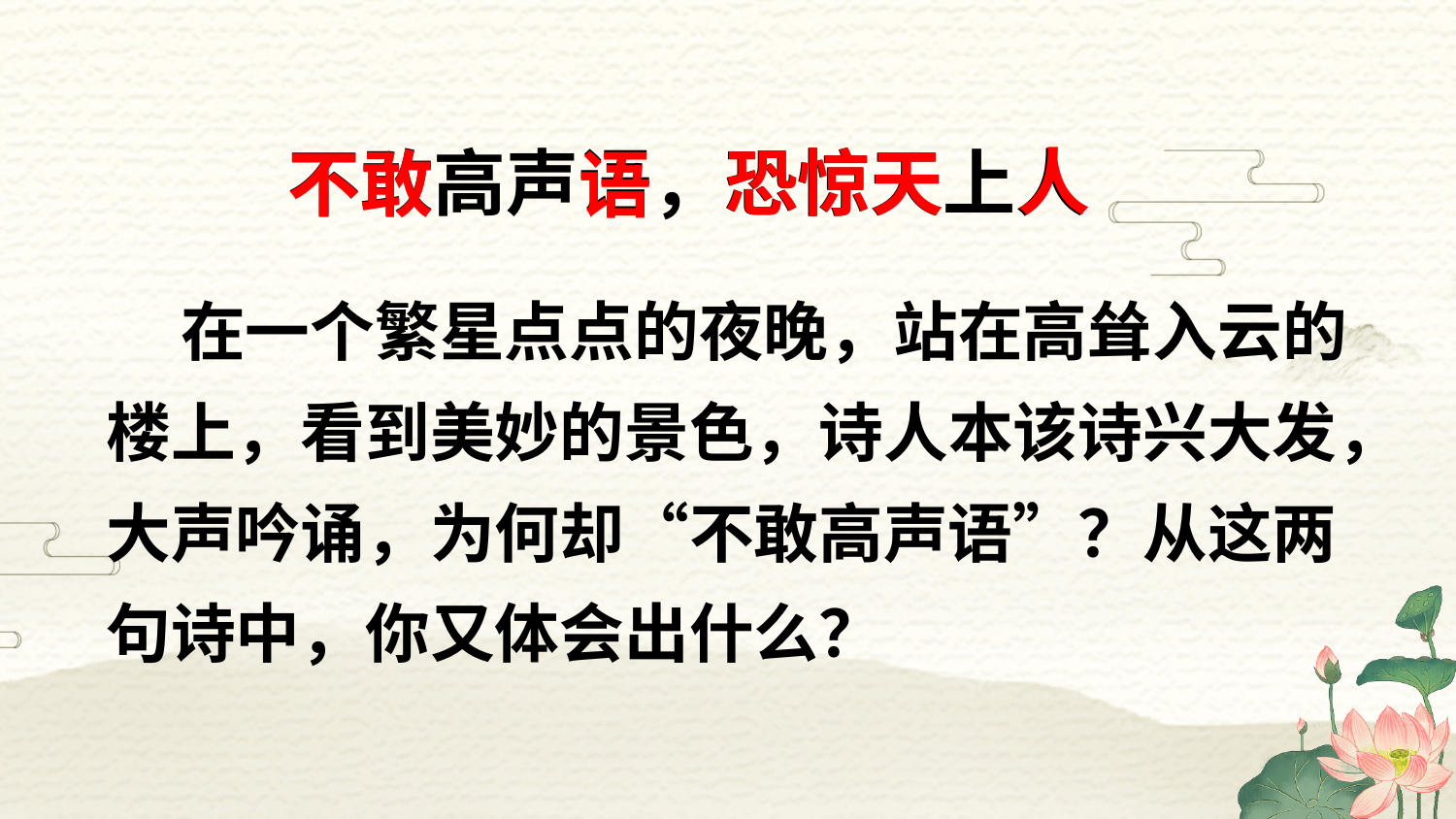

人
不敢高声语，恐惊天上人
恐惊天
不敢
语
    在一个繁星点点的夜晚，站在高耸入云的楼上，看到美妙的景色，诗人本该诗兴大发，大声吟诵，为何却“不敢高声语”？从这两句诗中，你又体会出什么？